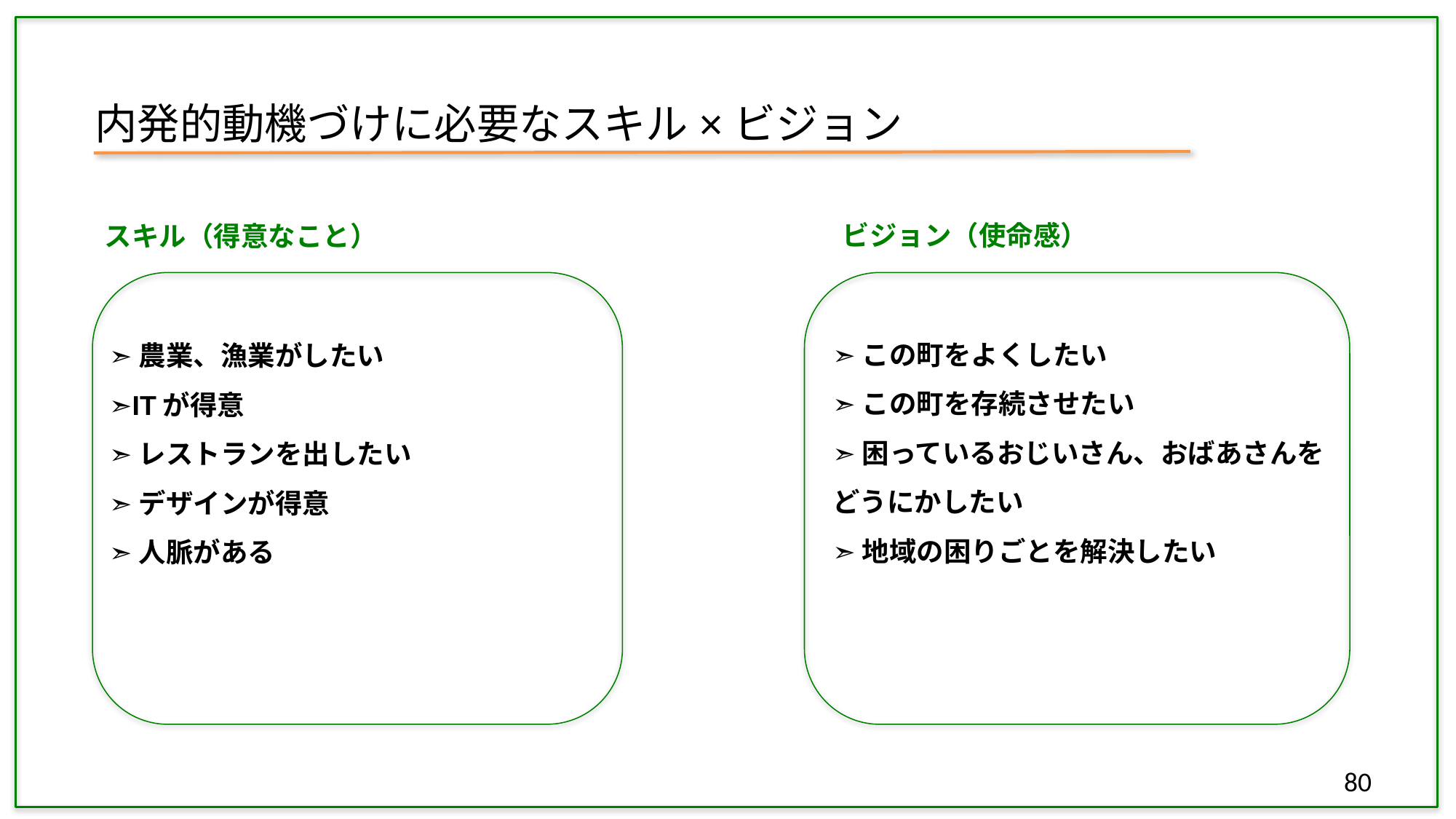

内発的動機づけに必要なスキル×ビジョン
ビジョン（使命感）
スキル（得意なこと）

➣この町をよくしたい
➣この町を存続させたい
➣困っているおじいさん、おばあさんをどうにかしたい
➣地域の困りごとを解決したい
➣農業、漁業がしたい
➣ITが得意
➣レストランを出したい
➣デザインが得意
➣人脈がある

80